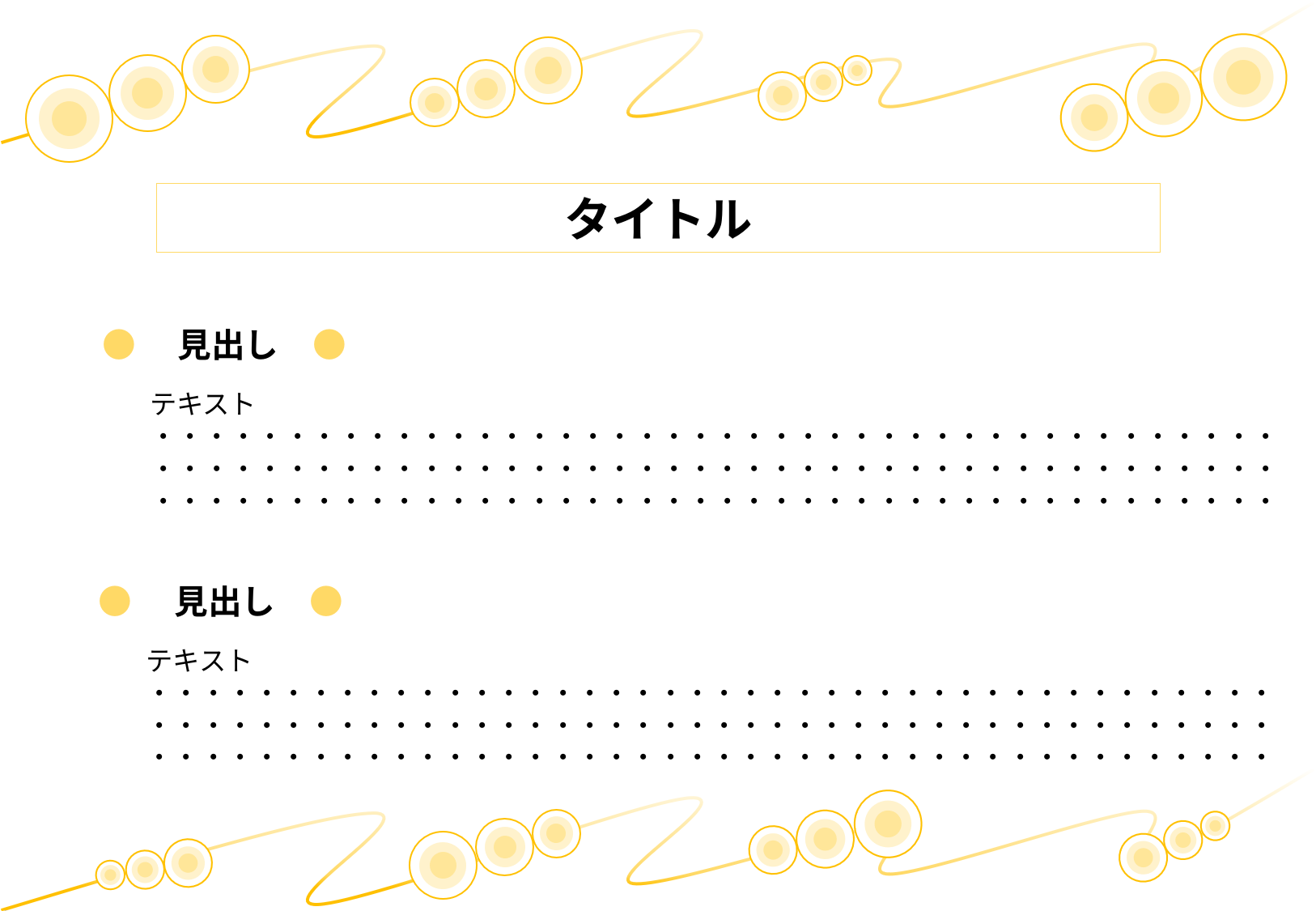

タイトル
●　見出し　●
テキスト
・・・・・・・・・・・・・・・・・・・・・・・・・・・・・・・・・・・・・・・・・・・・・・・・・・・・・・・・・・・・・・・・・・・・・・・・・・・・・・・・・・・・・・・・・・・・・・・・・・・・・・・・・・・・・・・・・・・・・・・・・・・・・・
●　見出し　●
テキスト
・・・・・・・・・・・・・・・・・・・・・・・・・・・・・・・・・・・・・・・・・・・・・・・・・・・・・・・・・・・・・・・・・・・・・・・・・・・・・・・・・・・・・・・・・・・・・・・・・・・・・・・・・・・・・・・・・・・・・・・・・・・・・・